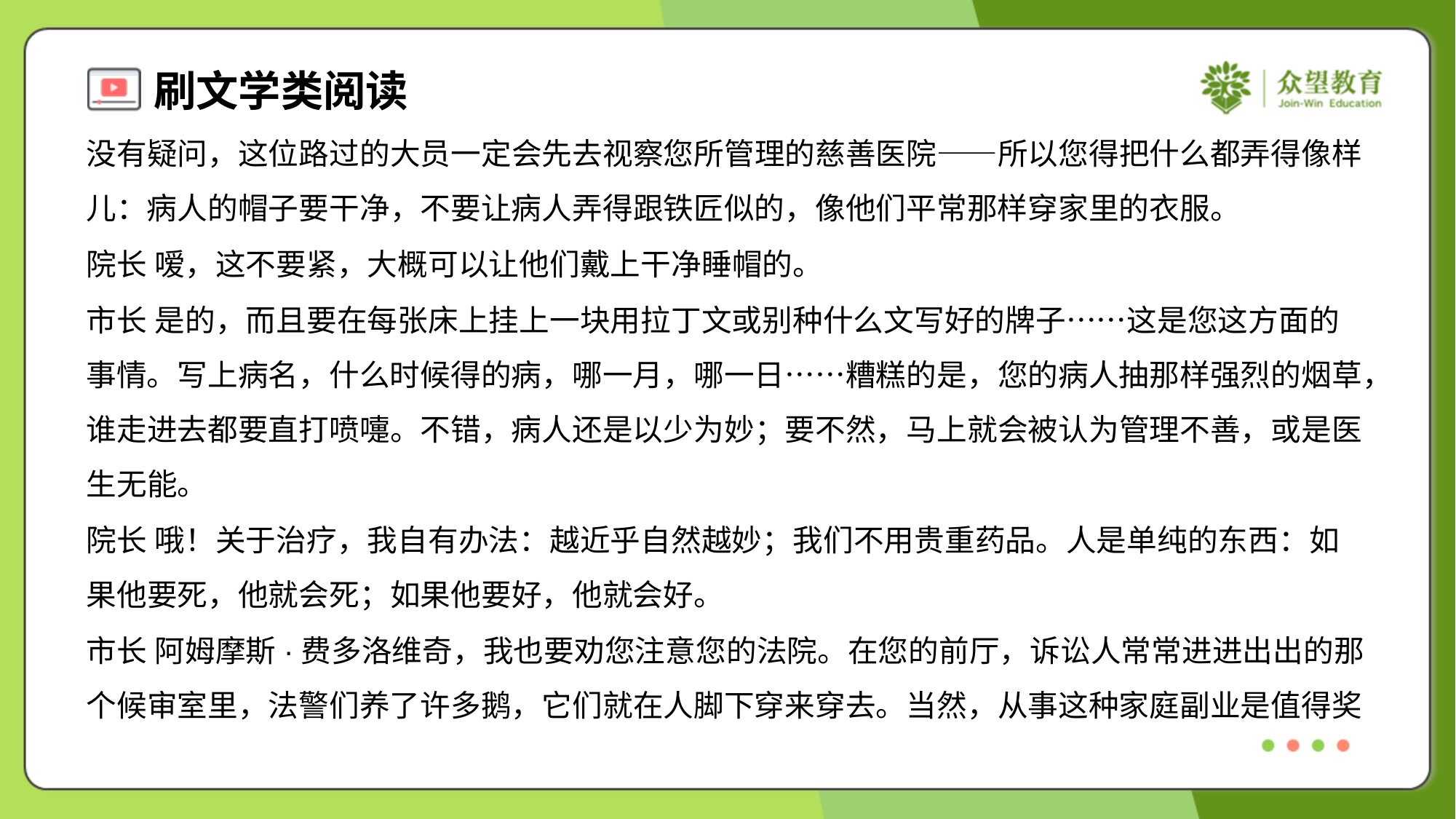

没有疑问，这位路过的大员一定会先去视察您所管理的慈善医院——所以您得把什么都弄得像样
儿：病人的帽子要干净，不要让病人弄得跟铁匠似的，像他们平常那样穿家里的衣服。
院长 嗳，这不要紧，大概可以让他们戴上干净睡帽的。
市长 是的，而且要在每张床上挂上一块用拉丁文或别种什么文写好的牌子……这是您这方面的
事情。写上病名，什么时候得的病，哪一月，哪一日……糟糕的是，您的病人抽那样强烈的烟草，
谁走进去都要直打喷嚏。不错，病人还是以少为妙；要不然，马上就会被认为管理不善，或是医
生无能。
院长 哦！关于治疗，我自有办法：越近乎自然越妙；我们不用贵重药品。人是单纯的东西：如
果他要死，他就会死；如果他要好，他就会好。
市长 阿姆摩斯·费多洛维奇，我也要劝您注意您的法院。在您的前厅，诉讼人常常进进出出的那
个候审室里，法警们养了许多鹅，它们就在人脚下穿来穿去。当然，从事这种家庭副业是值得奖